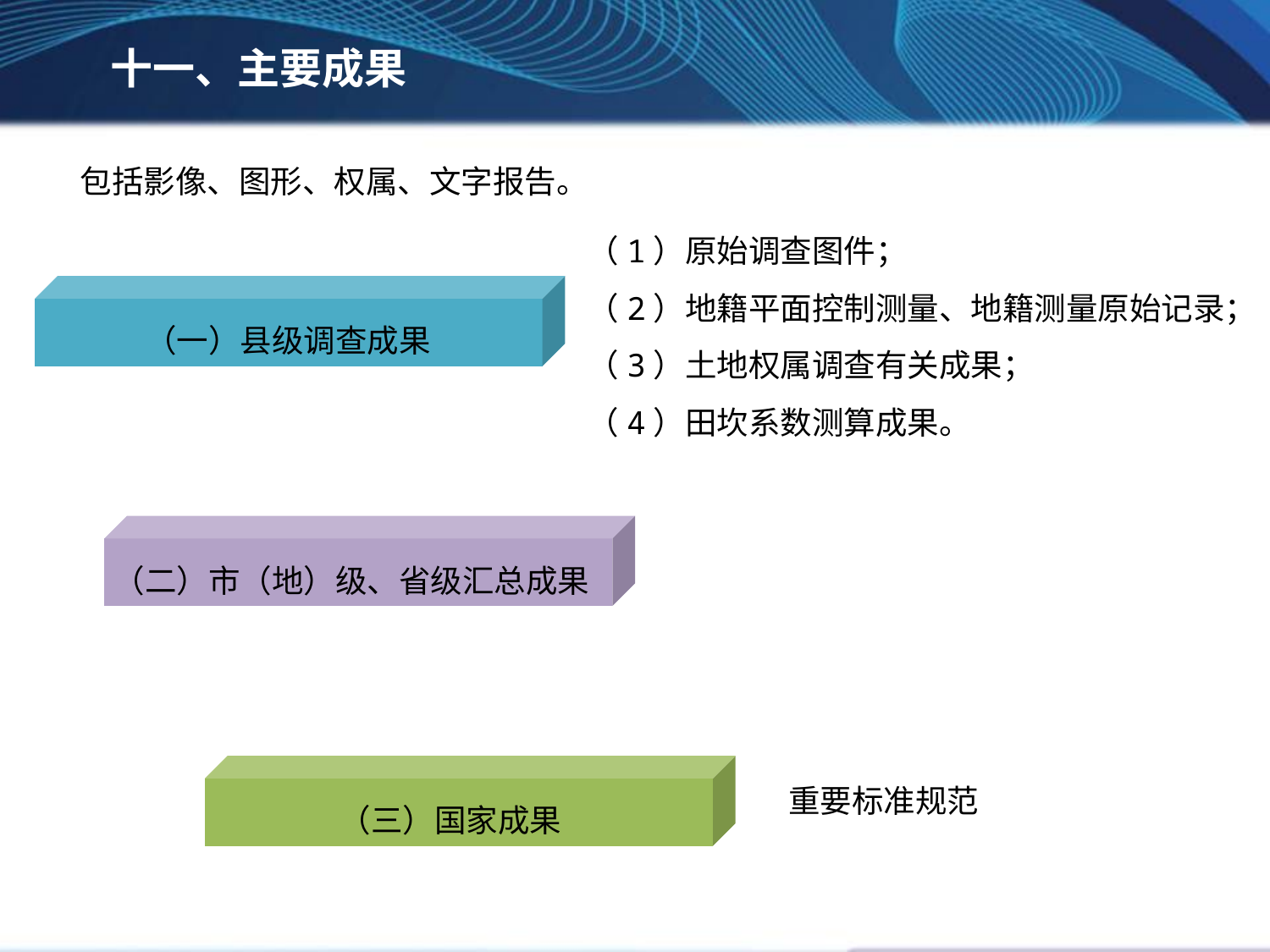

十一、主要成果
包括影像、图形、权属、文字报告。
（1）原始调查图件；
（2）地籍平面控制测量、地籍测量原始记录；
（3）土地权属调查有关成果；
（4）田坎系数测算成果。

（一）县级调查成果

（二）市（地）级、省级汇总成果

（三）国家成果
重要标准规范